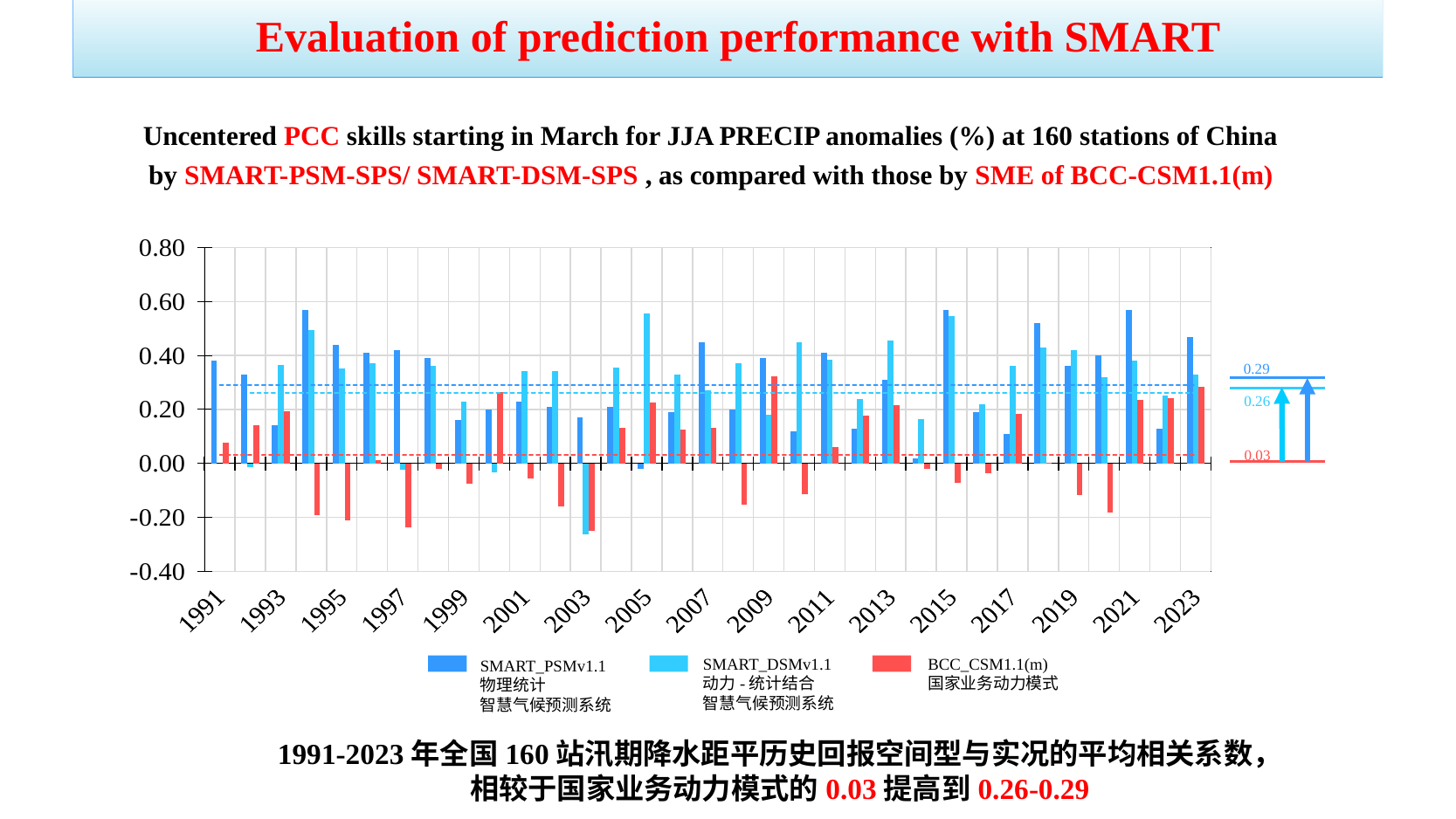

Evaluation of prediction performance with SMART
Uncentered PCC skills starting in March for JJA PRECIP anomalies (%) at 160 stations of China
 by SMART-PSM-SPS/ SMART-DSM-SPS , as compared with those by SME of BCC-CSM1.1(m)

### Chart

| Category |  |  |  |  |  |  |
|---|---|---|---|---|---|---|
| 1991 | 0.38 | None | 0.0781322449292914 | 0.29 | None | 0.03 |
| 1992 | 0.33 | -0.0138589463556556 | 0.141256519886417 | 0.29 | 0.26 | 0.03 |
| 1993 | 0.14 | 0.365059541000285 | 0.192018661077562 | 0.29 | 0.26 | 0.03 |
| 1994 | 0.57 | 0.492807224553476 | -0.191825443247639 | 0.29 | 0.26 | 0.03 |
| 1995 | 0.44 | 0.35088272065169 | -0.212608627278558 | 0.29 | 0.26 | 0.03 |
| 1996 | 0.41 | 0.37137530592787 | 0.0116008876726355 | 0.29 | 0.26 | 0.03 |
| 1997 | 0.42 | -0.0229161882847481 | -0.237926029575582 | 0.29 | 0.26 | 0.03 |
| 1998 | 0.39 | 0.362241132048201 | -0.0191331242408483 | 0.29 | 0.26 | 0.03 |
| 1999 | 0.16 | 0.227603396896212 | -0.0752649052684265 | 0.29 | 0.26 | 0.03 |
| 2000 | 0.2 | -0.0344708616084604 | 0.264278512683002 | 0.29 | 0.26 | 0.03 |
| 2001 | 0.23 | 0.343313731472323 | -0.0544166709249555 | 0.29 | 0.26 | 0.03 |
| 2002 | 0.21 | 0.340641953940649 | -0.16062894626052 | 0.29 | 0.26 | 0.03 |
| 2003 | 0.17 | -0.264388265063734 | -0.251336306387778 | 0.29 | 0.26 | 0.03 |
| 2004 | 0.21 | 0.356573955446966 | 0.133335376639838 | 0.29 | 0.26 | 0.03 |
| 2005 | -0.02 | 0.55694207798052 | 0.22506148912563 | 0.29 | 0.26 | 0.03 |
| 2006 | 0.19 | 0.330783337093518 | 0.125272543860179 | 0.29 | 0.26 | 0.03 |
| 2007 | 0.45 | 0.270504669503814 | 0.132084190158197 | 0.29 | 0.26 | 0.03 |
| 2008 | 0.2 | 0.370336997744818 | -0.153284440862799 | 0.29 | 0.26 | 0.03 |
| 2009 | 0.39 | 0.179879214200444 | 0.323469906968711 | 0.29 | 0.26 | 0.03 |
| 2010 | 0.12 | 0.447604917810228 | -0.115691665577585 | 0.29 | 0.26 | 0.03 |
| 2011 | 0.41 | 0.385600623223967 | 0.0589445708104683 | 0.29 | 0.26 | 0.03 |
| 2012 | 0.13 | 0.238973393579897 | 0.177140197572957 | 0.29 | 0.26 | 0.03 |
| 2013 | 0.31 | 0.453993271207585 | 0.21598736152605 | 0.29 | 0.26 | 0.03 |
| 2014 | 0.02 | 0.163479924669049 | -0.0215805882838093 | 0.29 | 0.26 | 0.03 |
| 2015 | 0.57 | 0.544778114847882 | -0.0715183975480419 | 0.29 | 0.26 | 0.03 |
| 2016 | 0.19 | 0.22 | -0.0369042423071908 | 0.29 | 0.26 | 0.03 |
| 2017 | 0.11 | 0.36 | 0.183798168211943 | 0.29 | 0.26 | 0.03 |
| 2018 | 0.52 | 0.43 | 0.00389502424991582 | 0.29 | 0.26 | 0.03 |
| 2019 | 0.36 | 0.42 | -0.118746824383363 | 0.29 | 0.26 | 0.03 |
| 2020 | 0.4 | 0.32 | -0.182077340185639 | 0.29 | 0.26 | 0.03 |
| 2021 | 0.57 | 0.38 | 0.236288070061756 | 0.29 | 0.26 | 0.03 |
| 2022 | 0.13 | 0.25 | 0.242011745293641 | 0.29 | 0.26 | 0.03 |
| 2023 | 0.47 | 0.33 | 0.283150202397747 | 0.29 | 0.26 | 0.03 |
0.29
0.26
0.03
BCC_CSM1.1(m)
国家业务动力模式

SMART_DSMv1.1
动力-统计结合
智慧气候预测系统

SMART_PSMv1.1
物理统计
智慧气候预测系统

1991-2023年全国160站汛期降水距平历史回报空间型与实况的平均相关系数，
相较于国家业务动力模式的0.03提高到0.26-0.29